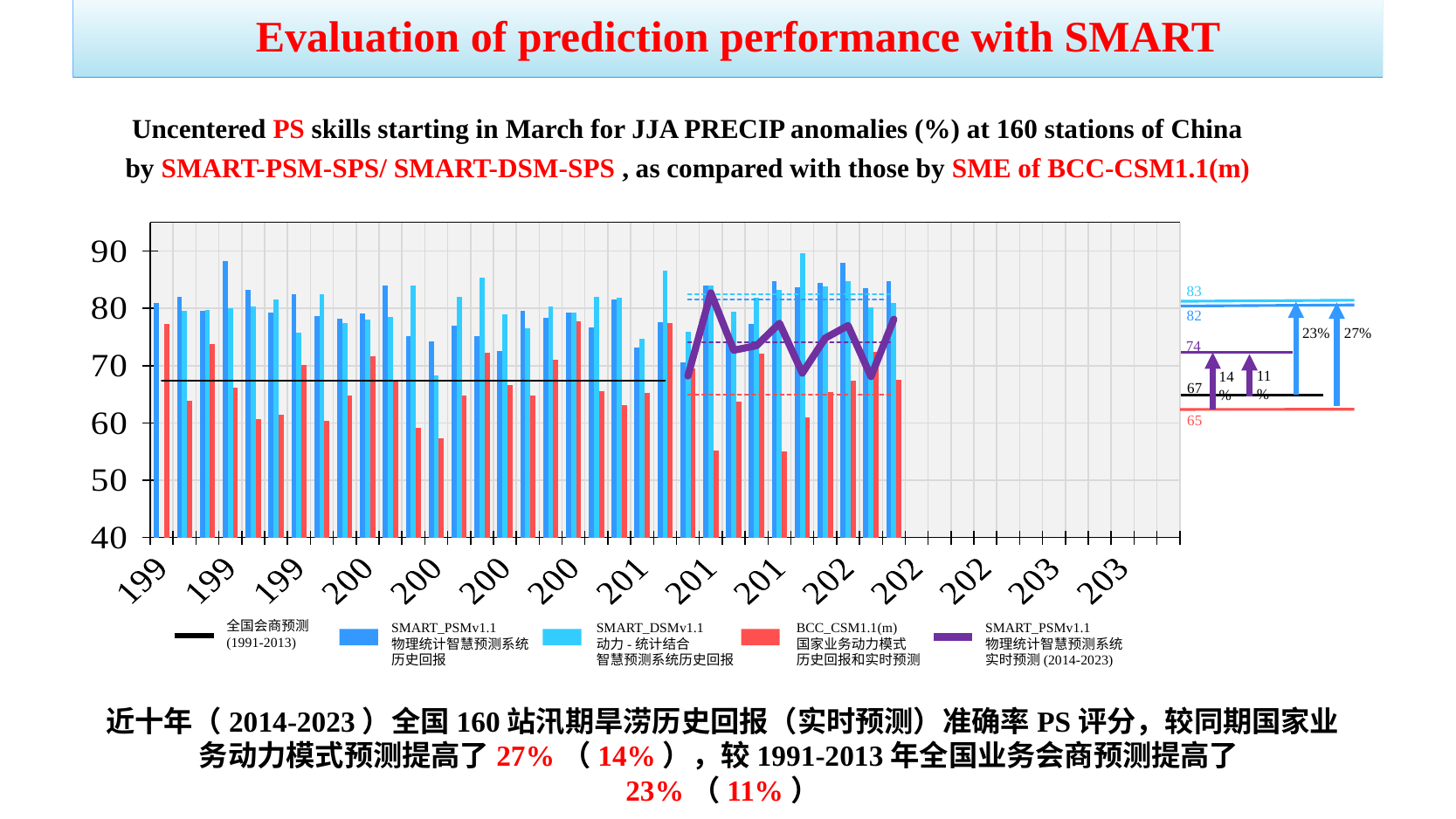

Evaluation of prediction performance with SMART
Uncentered PS skills starting in March for JJA PRECIP anomalies (%) at 160 stations of China
 by SMART-PSM-SPS/ SMART-DSM-SPS , as compared with those by SME of BCC-CSM1.1(m)

[unsupported chart]

83
82
27%
23%
74
11%
14%
67
65
全国会商预测
(1991-2013)
SMART_PSMv1.1
物理统计智慧预测系统
历史回报

SMART_DSMv1.1
动力-统计结合
智慧预测系统历史回报

BCC_CSM1.1(m)
国家业务动力模式
历史回报和实时预测

SMART_PSMv1.1
物理统计智慧预测系统
实时预测(2014-2023)
近十年（2014-2023）全国160站汛期旱涝历史回报（实时预测）准确率PS评分，较同期国家业务动力模式预测提高了27%（14%），较1991-2013年全国业务会商预测提高了23%（11%）